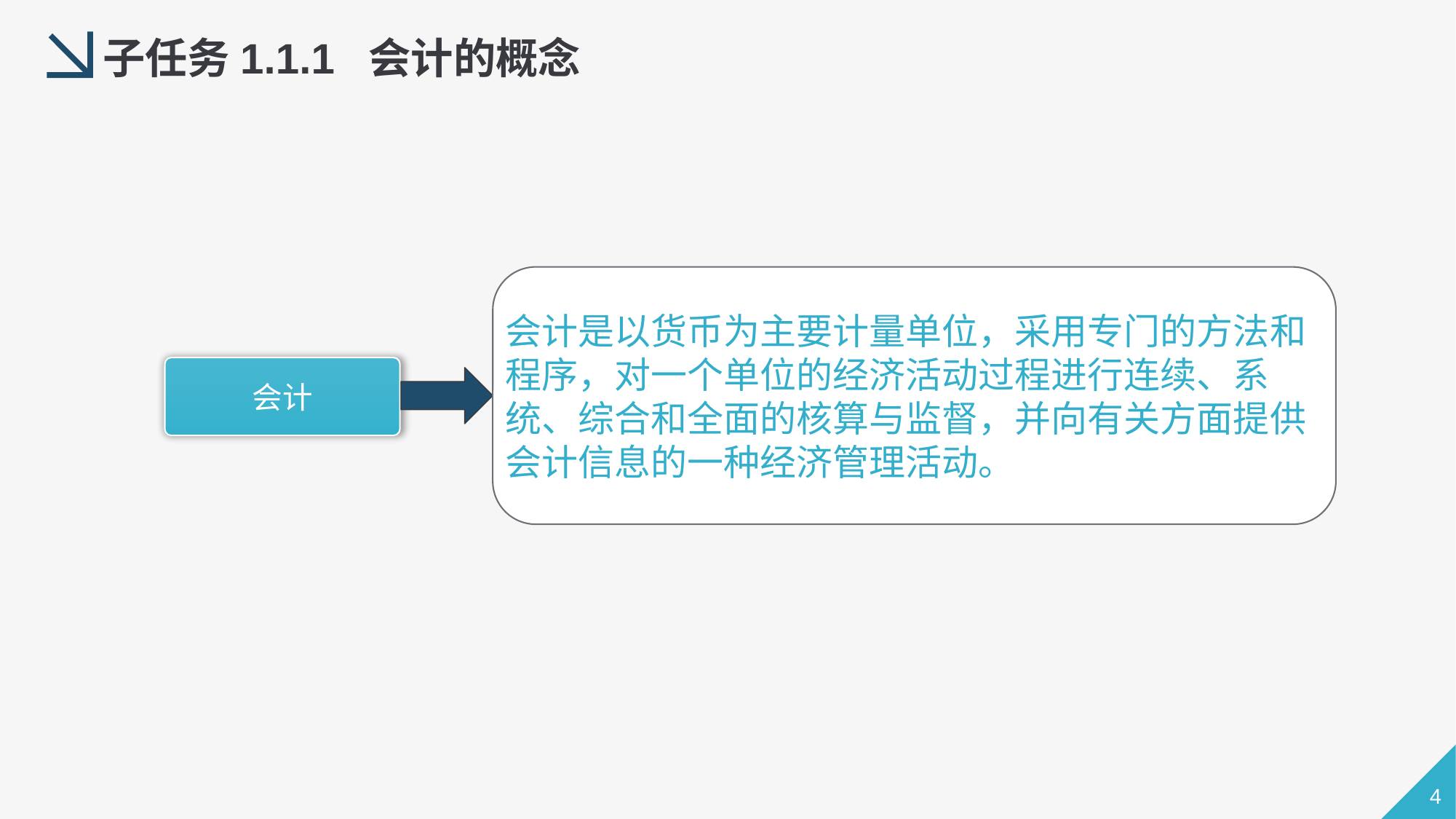

子任务1.1.1  会计的概念

会计是以货币为主要计量单位，采用专门的方法和程序，对一个单位的经济活动过程进行连续、系统、综合和全面的核算与监督，并向有关方面提供会计信息的一种经济管理活动。

会计